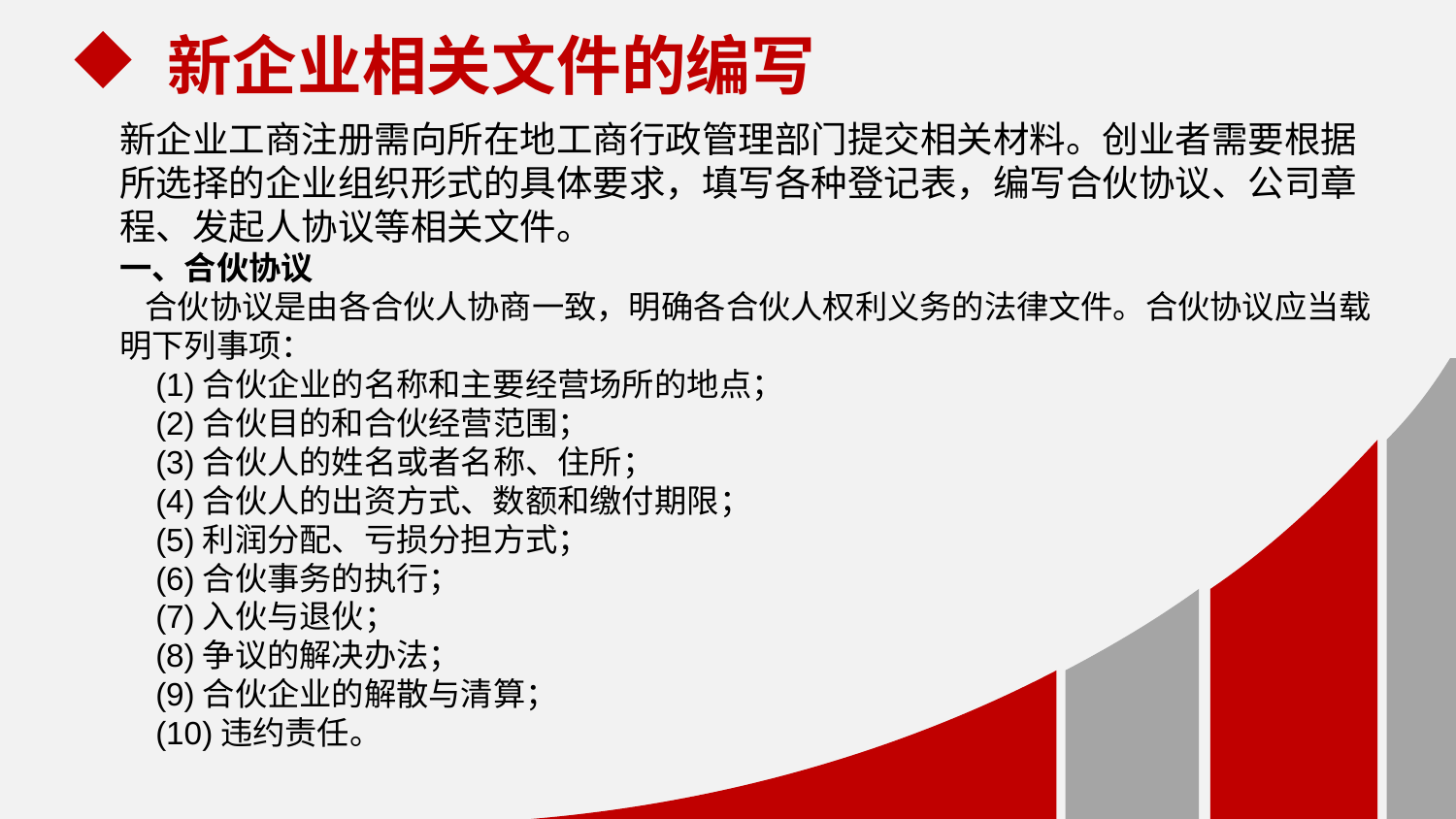

新企业相关文件的编写
新企业工商注册需向所在地工商行政管理部门提交相关材料。创业者需要根据所选择的企业组织形式的具体要求，填写各种登记表，编写合伙协议、公司章程、发起人协议等相关文件。
一、合伙协议
    合伙协议是由各合伙人协商一致，明确各合伙人权利义务的法律文件。合伙协议应当载明下列事项：
    (1)合伙企业的名称和主要经营场所的地点；
    (2)合伙目的和合伙经营范围；
    (3)合伙人的姓名或者名称、住所；
    (4)合伙人的出资方式、数额和缴付期限；
    (5)利润分配、亏损分担方式；
    (6)合伙事务的执行；
    (7)入伙与退伙；
    (8)争议的解决办法；
    (9)合伙企业的解散与清算；
    (10)违约责任。